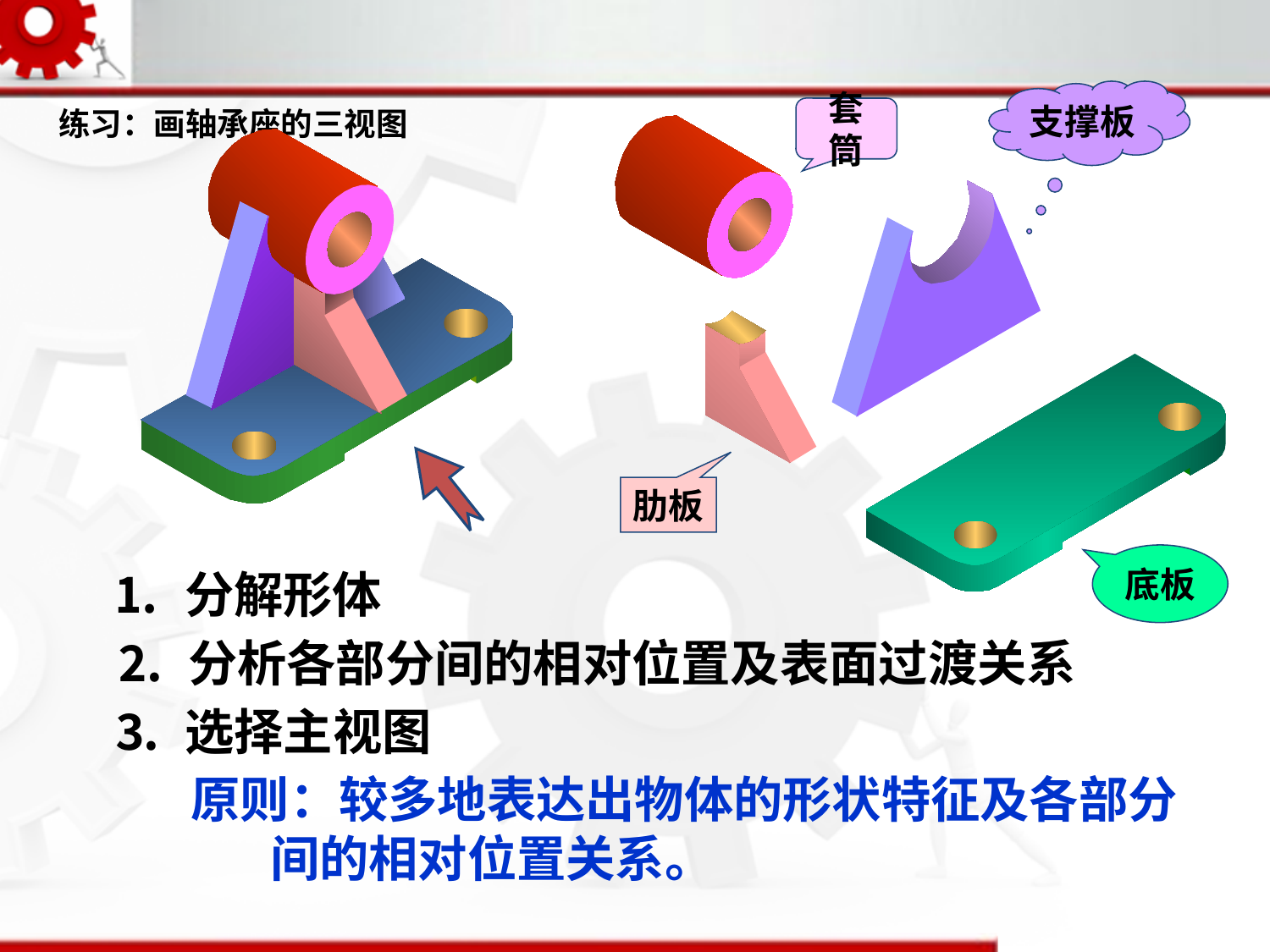

支撑板
套筒
练习：画轴承座的三视图

肋板
底板
⒈ 分解形体
⒉ 分析各部分间的相对位置及表面过渡关系
⒊ 选择主视图
原则：较多地表达出物体的形状特征及各部分
      间的相对位置关系。